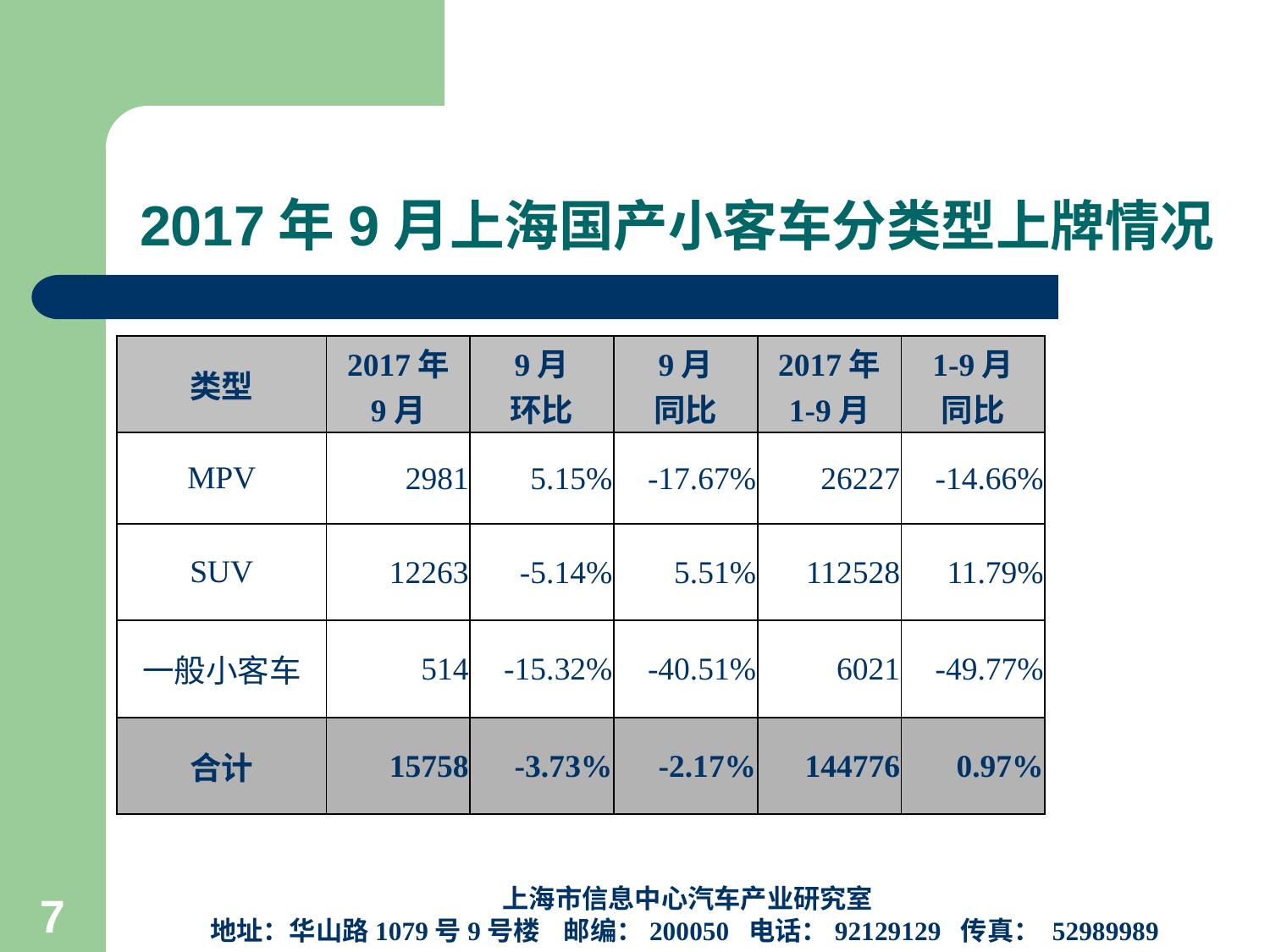

# 2017年9月上海国产小客车分类型上牌情况
| 类型 | 2017年 9月 | 9月 环比 | 9月 同比 | 2017年 1-9月 | 1-9月 同比 |
| --- | --- | --- | --- | --- | --- |
| MPV | 2981 | 5.15% | -17.67% | 26227 | -14.66% |
| SUV | 12263 | -5.14% | 5.51% | 112528 | 11.79% |
| 一般小客车 | 514 | -15.32% | -40.51% | 6021 | -49.77% |
| 合计 | 15758 | -3.73% | -2.17% | 144776 | 0.97% |
上海市信息中心汽车产业研究室
地址：华山路1079号9号楼    邮编：200050  电话：92129129  传真： 52989989
7